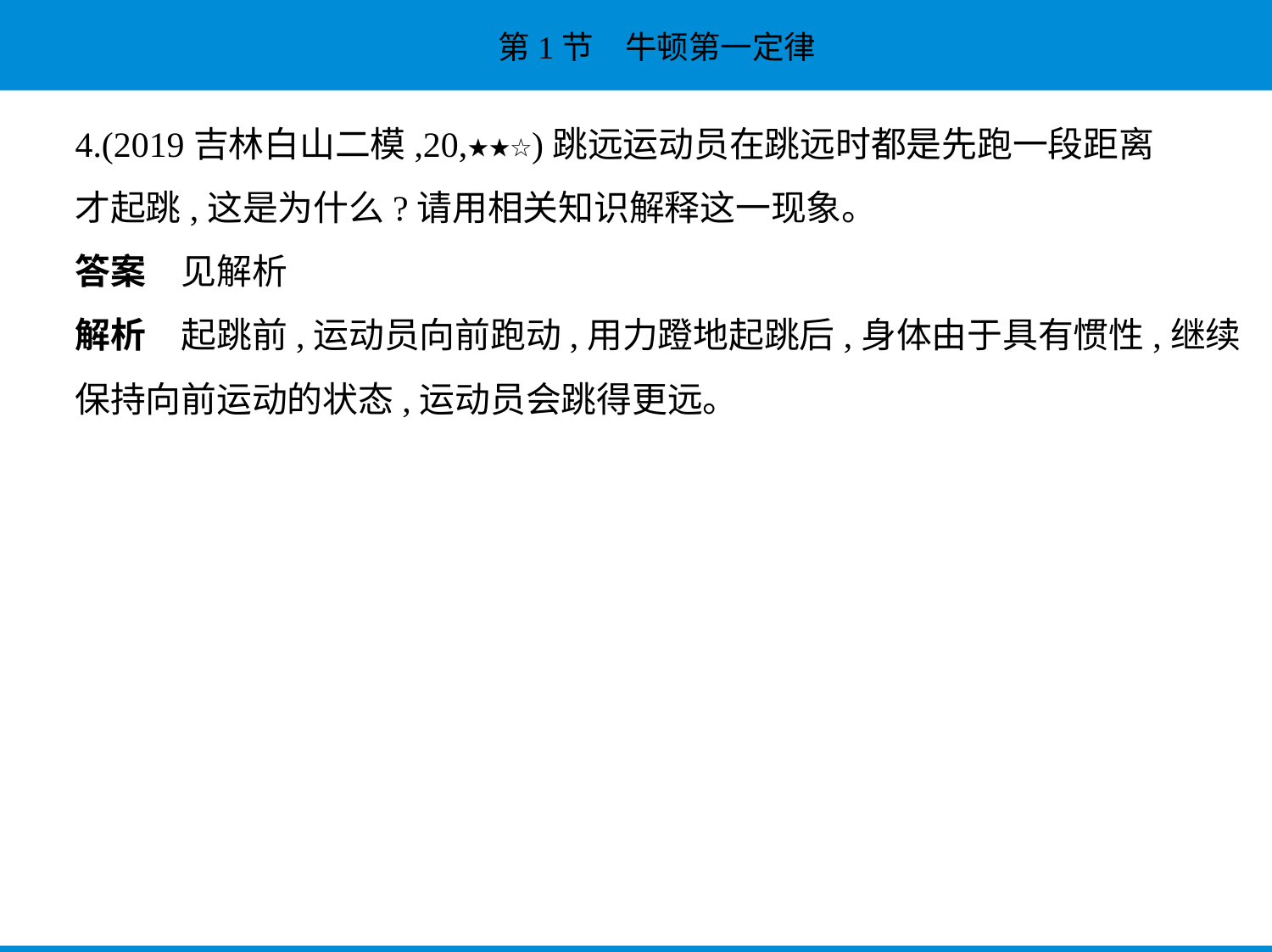

4.(2019吉林白山二模,20,★★☆)跳远运动员在跳远时都是先跑一段距离
才起跳,这是为什么?请用相关知识解释这一现象。
答案　见解析
解析　起跳前,运动员向前跑动,用力蹬地起跳后,身体由于具有惯性,继续
保持向前运动的状态,运动员会跳得更远。